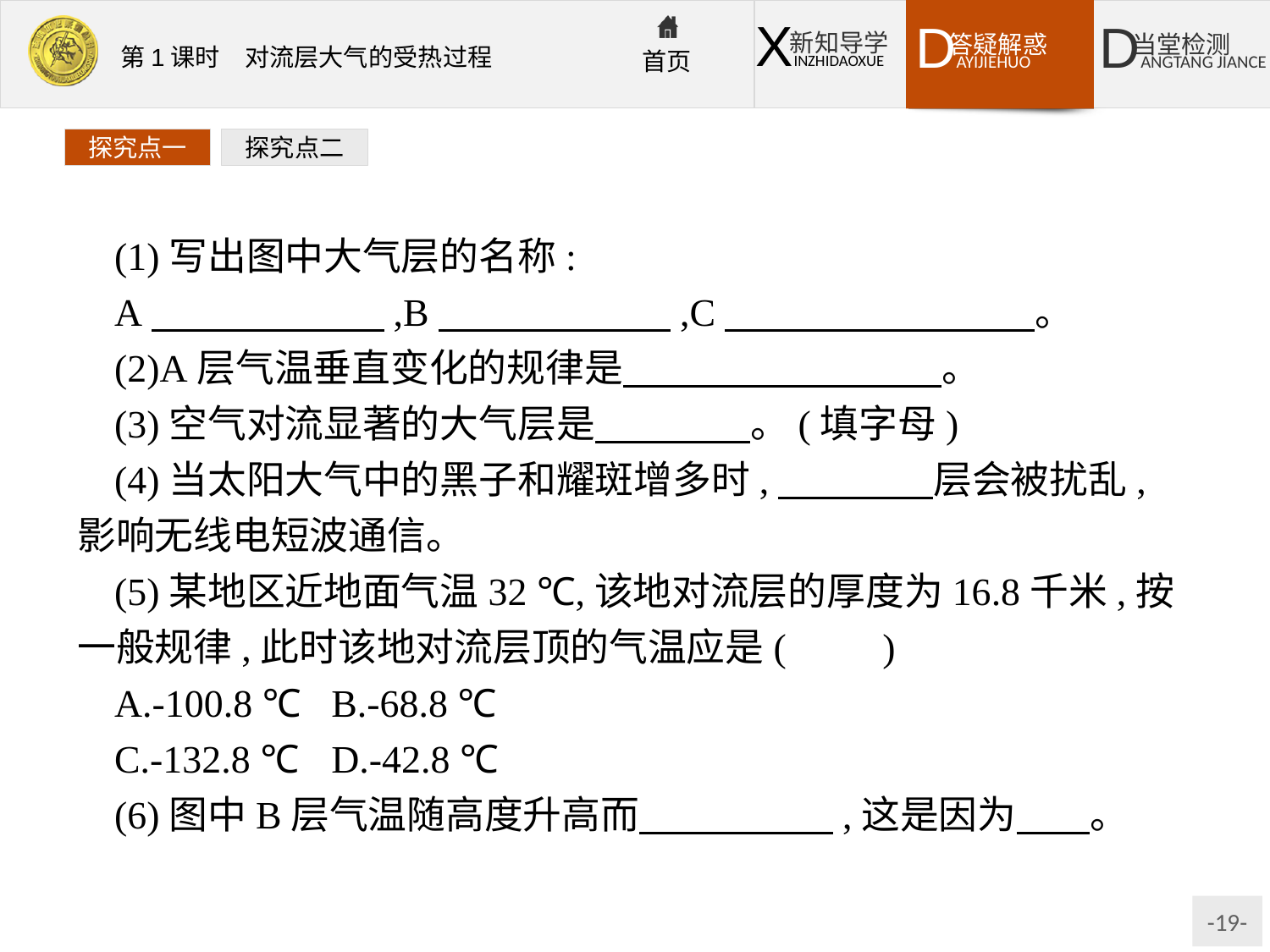

探究点一
探究点二
(1)写出图中大气层的名称:
A　　　　　　,B　　　　　　,C　　　　　　　　。
(2)A层气温垂直变化的规律是 　　　　　　　　。
(3)空气对流显著的大气层是　　　　。(填字母)
(4)当太阳大气中的黑子和耀斑增多时,　　　　层会被扰乱,影响无线电短波通信。
(5)某地区近地面气温32 ℃,该地对流层的厚度为16.8千米,按一般规律,此时该地对流层顶的气温应是(　　)
A.-100.8 ℃	B.-68.8 ℃
C.-132.8 ℃	D.-42.8 ℃
(6)图中B层气温随高度升高而　　　　　,这是因为　    。